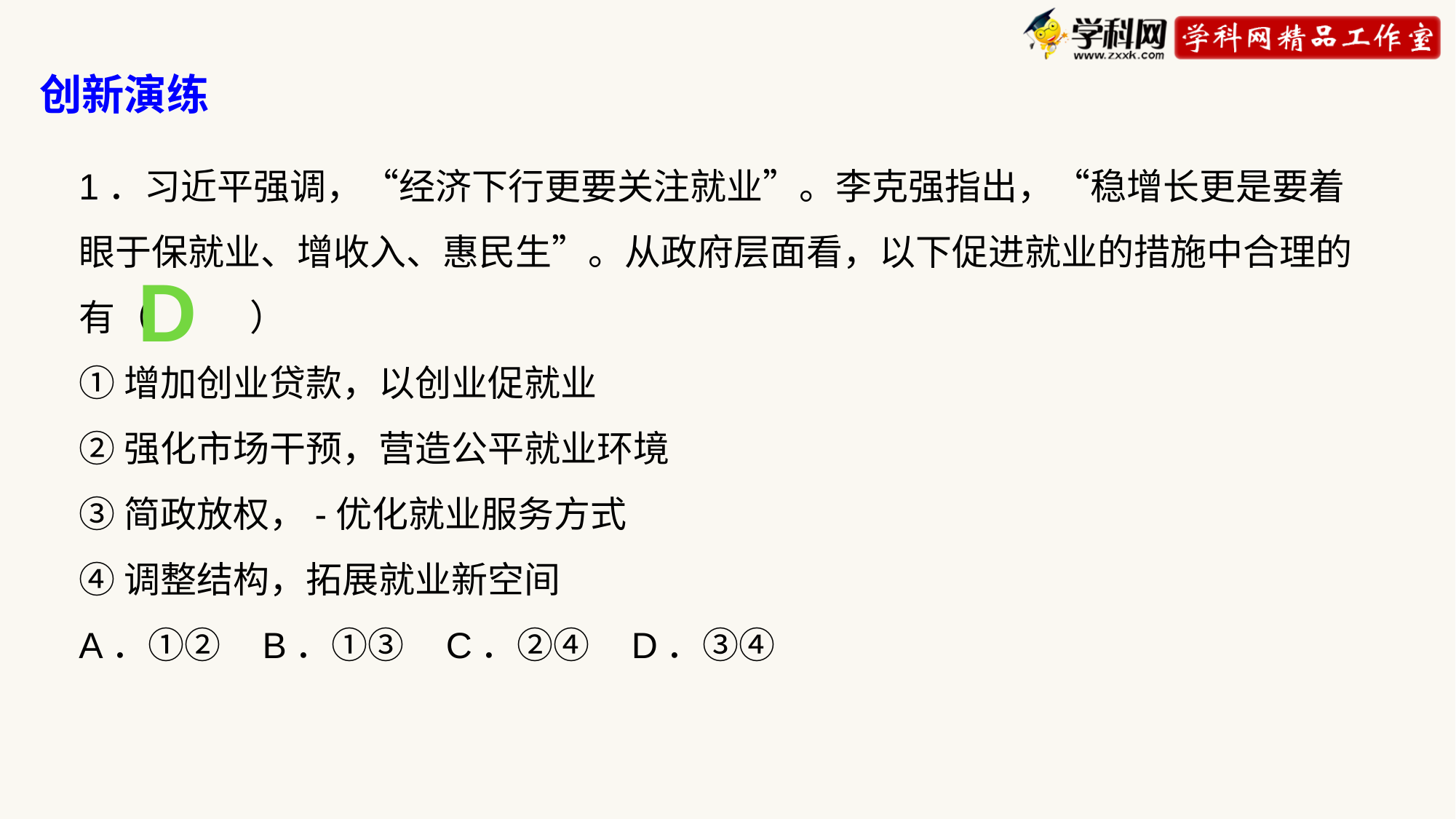

创新演练
1．习近平强调，“经济下行更要关注就业”。李克强指出，“稳增长更是要着眼于保就业、增收入、惠民生”。从政府层面看，以下促进就业的措施中合理的有（            ）
①增加创业贷款，以创业促就业
②强化市场干预，营造公平就业环境
③简政放权，-优化就业服务方式
④调整结构，拓展就业新空间
A．①②    B．①③    C．②④    D．③④
D